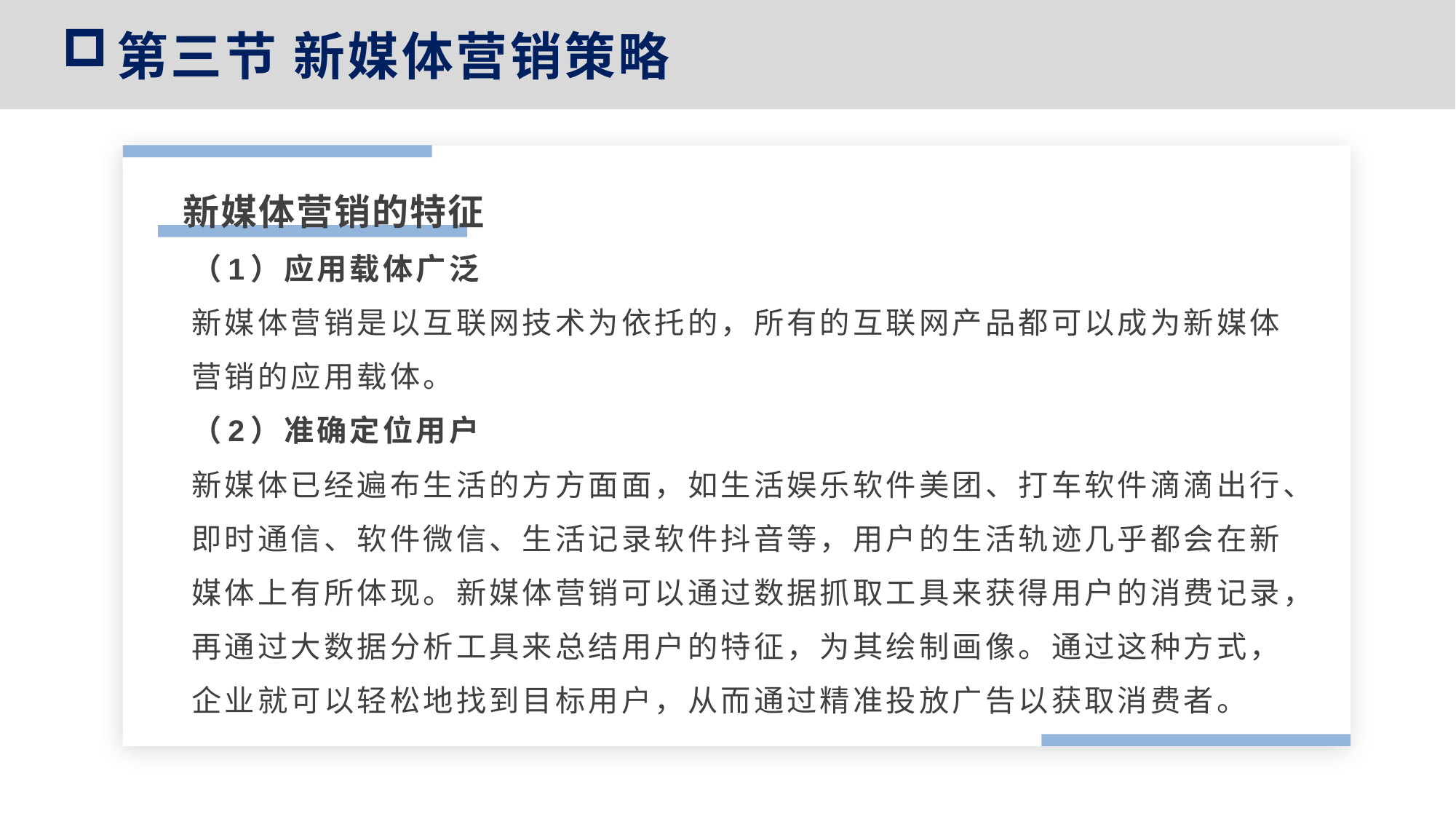

第三节 新媒体营销策略

新媒体营销的特征
（1）应用载体广泛
新媒体营销是以互联网技术为依托的，所有的互联网产品都可以成为新媒体营销的应用载体。
（2）准确定位用户
新媒体已经遍布生活的方方面面，如生活娱乐软件美团、打车软件滴滴出行、即时通信、软件微信、生活记录软件抖音等，用户的生活轨迹几乎都会在新媒体上有所体现。新媒体营销可以通过数据抓取工具来获得用户的消费记录，再通过大数据分析工具来总结用户的特征，为其绘制画像。通过这种方式，企业就可以轻松地找到目标用户，从而通过精准投放广告以获取消费者。